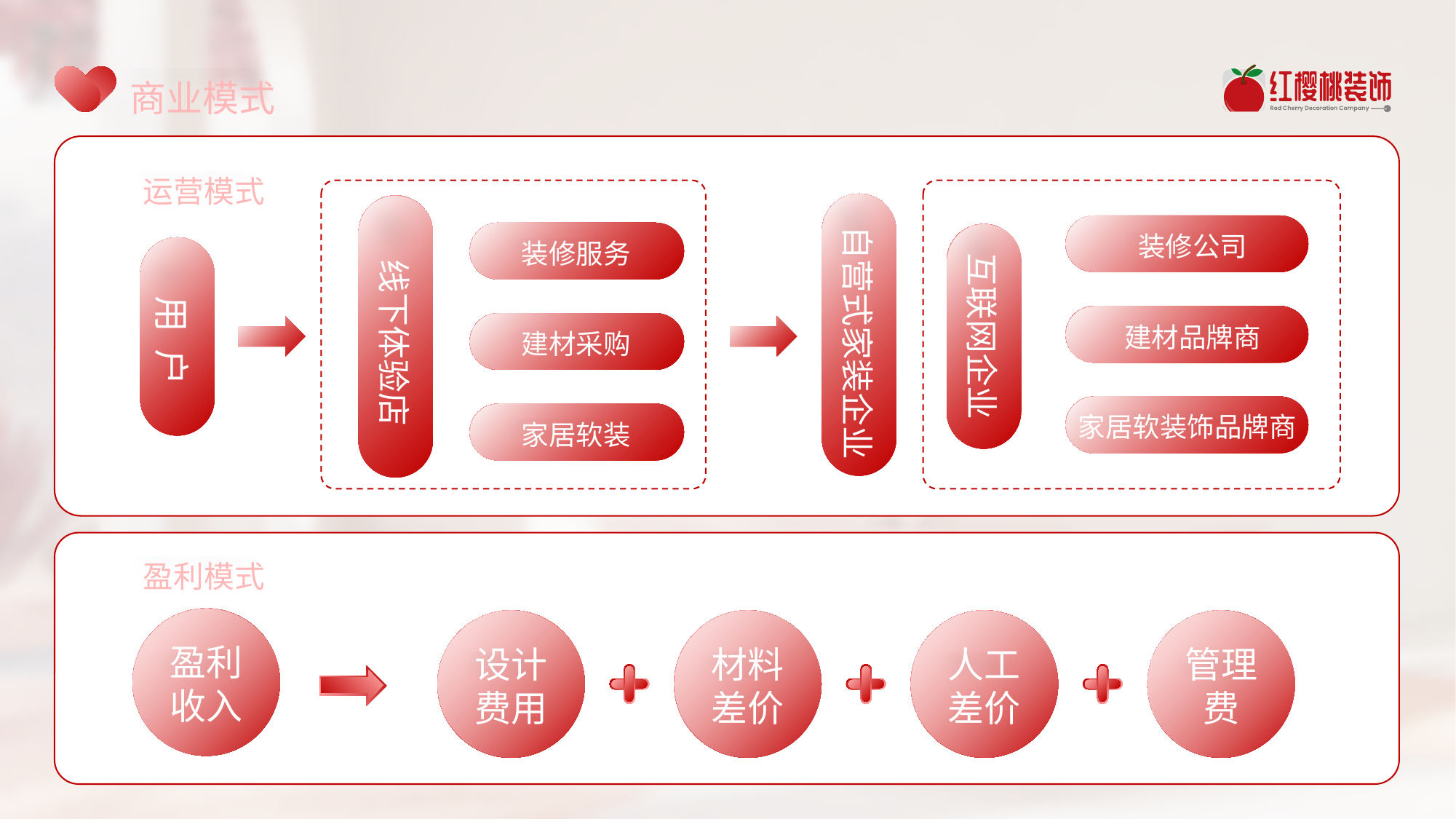

商业模式

运营模式

装修公司
装修服务
自营式家装企业

线下体验店

互联网企业

用  户
建材品牌商
建材采购

家居软装饰品牌商
家居软装

盈利模式

盈利收入
设计费用
材料差价
人工差价
管理费